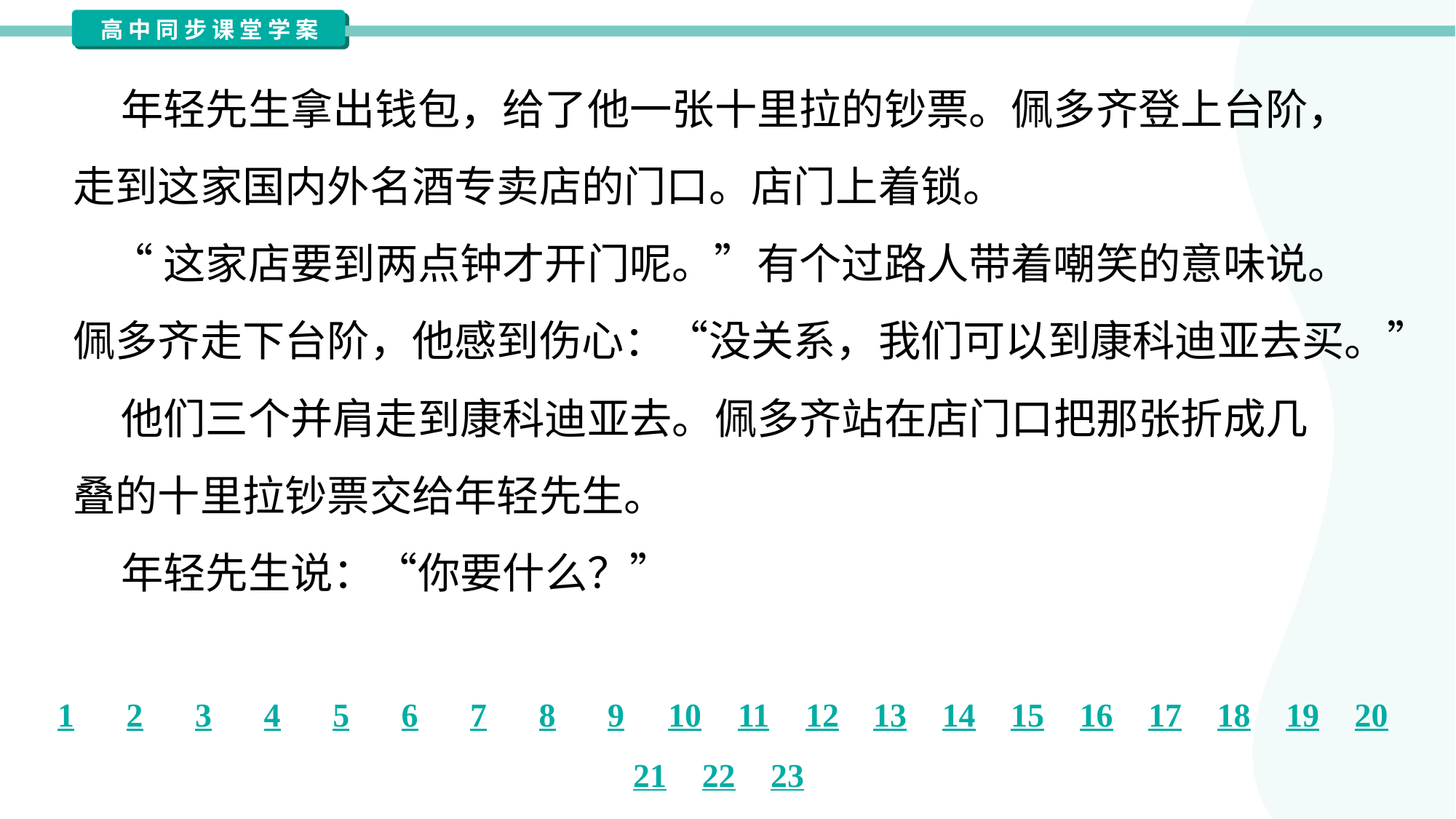

年轻先生拿出钱包，给了他一张十里拉的钞票。佩多齐登上台阶，
走到这家国内外名酒专卖店的门口。店门上着锁。
    “这家店要到两点钟才开门呢。”有个过路人带着嘲笑的意味说。
佩多齐走下台阶，他感到伤心：“没关系，我们可以到康科迪亚去买。”
    他们三个并肩走到康科迪亚去。佩多齐站在店门口把那张折成几
叠的十里拉钞票交给年轻先生。
    年轻先生说：“你要什么？”